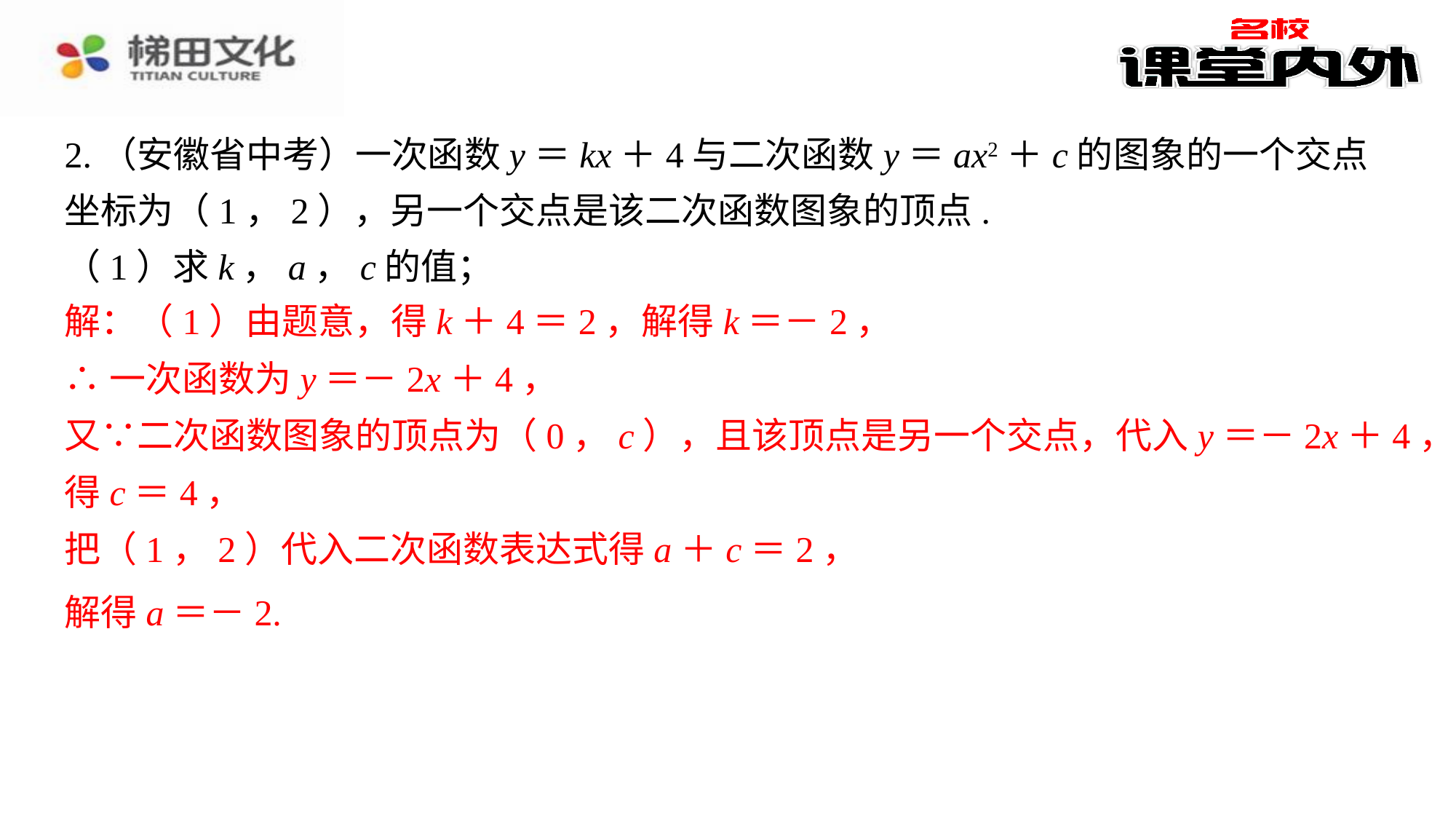

2.（安徽省中考）一次函数y＝kx＋4与二次函数y＝ax2＋c的图象的一个交点坐标为（1，2），另一个交点是该二次函数图象的顶点.
（1）求k，a，c的值；
解：（1）由题意，得k＋4＝2，解得k＝－2，⁠
∴一次函数为y＝－2x＋4，⁠
又∵二次函数图象的顶点为（0，c），且该顶点是另一个交点，代入y＝－2x＋4，得c＝4，⁠
把（1，2）代入二次函数表达式得a＋c＝2，⁠
解：（1）由题意，得k＋4＝2，解得k＝－2，
∴一次函数为y＝－2x＋4，
又∵二次函数图象的顶点为（0，c），且该顶点是另一个交点，代入y＝－2x＋4，
得c＝4，
把（1，2）代入二次函数表达式得a＋c＝2，
解得a＝－2.